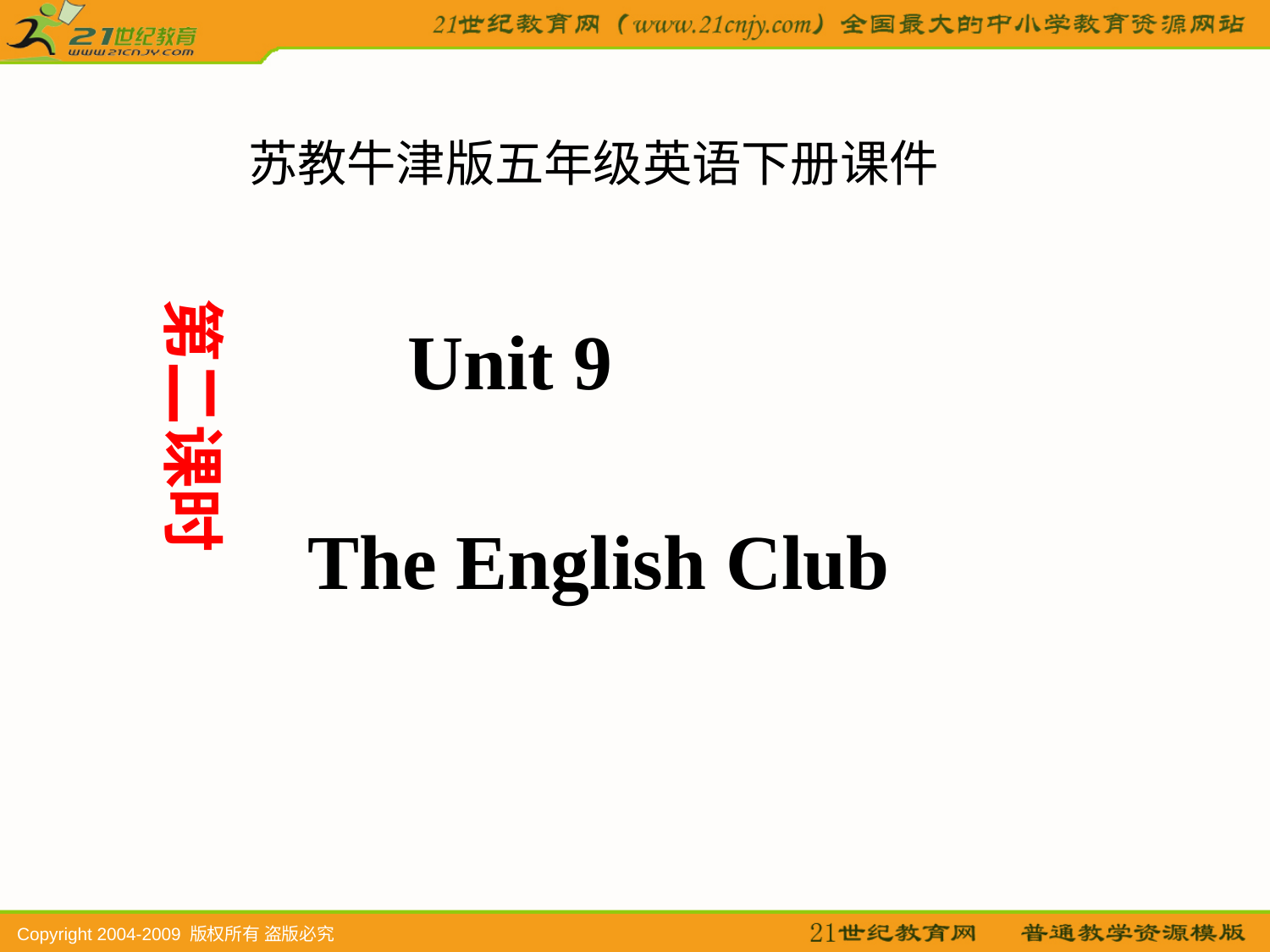

苏教牛津版五年级英语下册课件
第二课时
Unit 9
The English Club